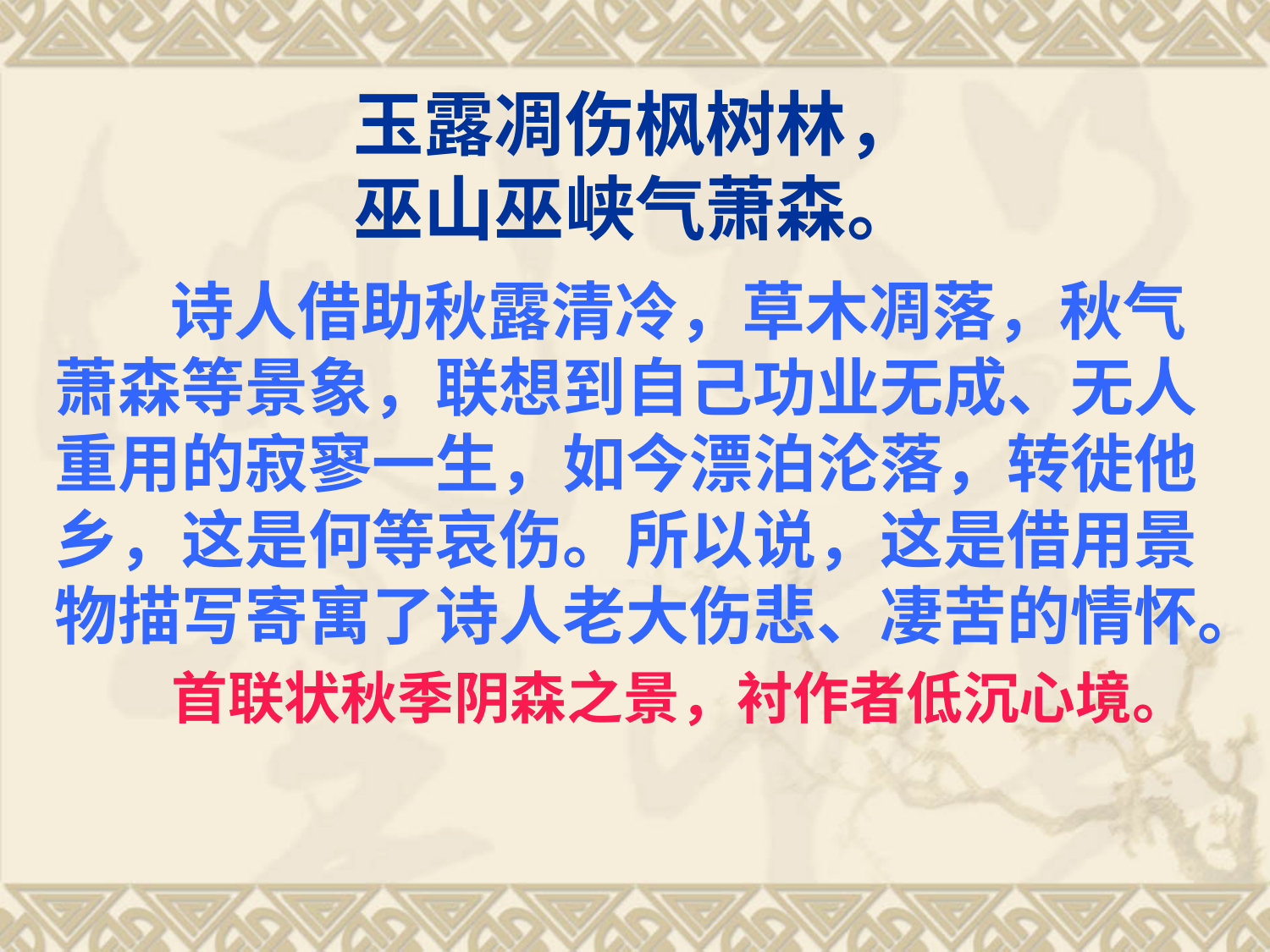

# 玉露凋伤枫树林， 巫山巫峡气萧森。
       诗人借助秋露清冷，草木凋落，秋气萧森等景象，联想到自己功业无成、无人重用的寂寥一生，如今漂泊沦落，转徙他乡，这是何等哀伤。所以说，这是借用景物描写寄寓了诗人老大伤悲、凄苦的情怀。
        首联状秋季阴森之景，衬作者低沉心境。